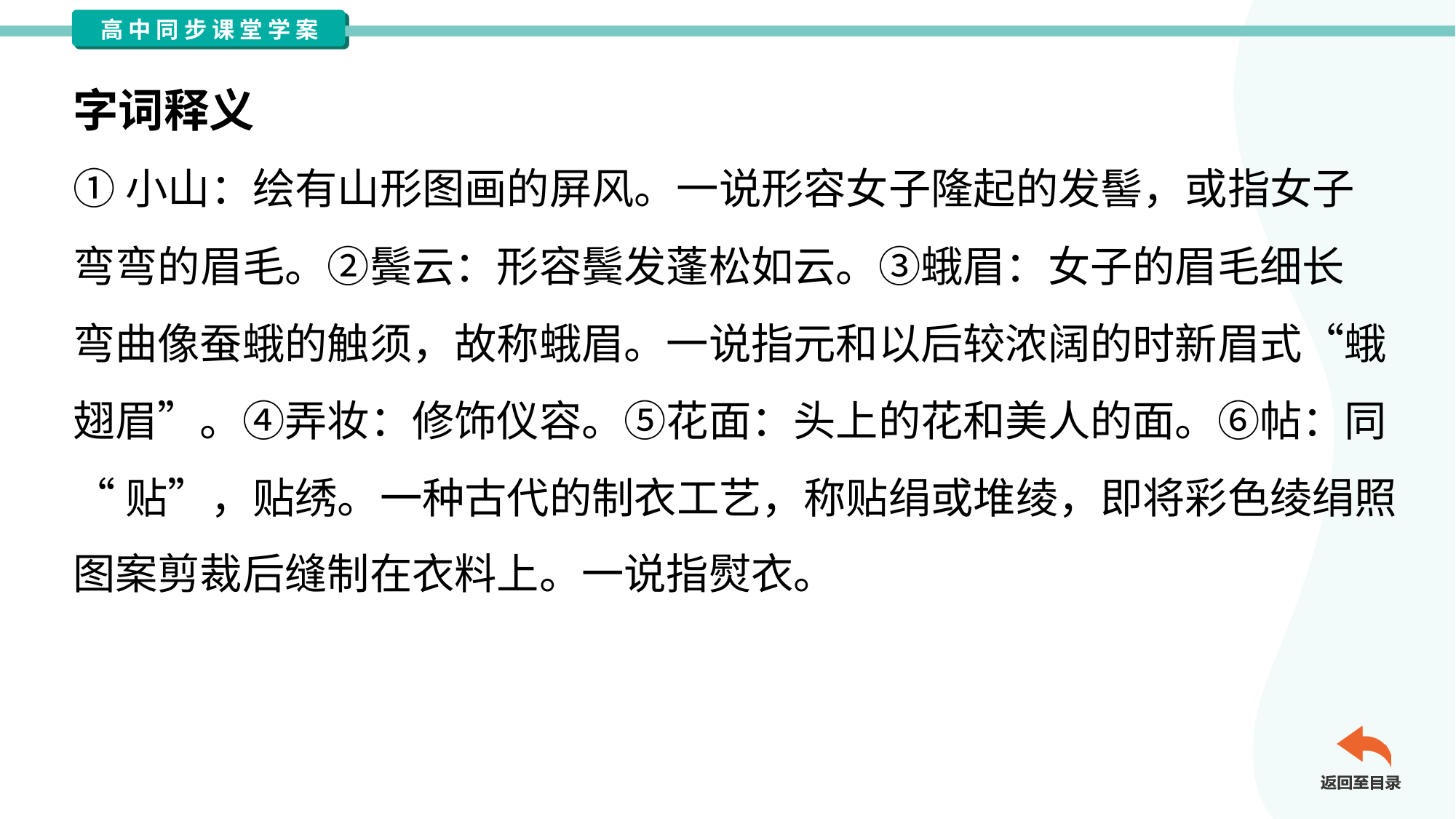

字词释义
①小山：绘有山形图画的屏风。一说形容女子隆起的发髻，或指女子
弯弯的眉毛。②鬓云：形容鬓发蓬松如云。③蛾眉：女子的眉毛细长
弯曲像蚕蛾的触须，故称蛾眉。一说指元和以后较浓阔的时新眉式“蛾
翅眉”。④弄妆：修饰仪容。⑤花面：头上的花和美人的面。⑥帖：同
“贴”，贴绣。一种古代的制衣工艺，称贴绢或堆绫，即将彩色绫绢照
图案剪裁后缝制在衣料上。一说指熨衣。